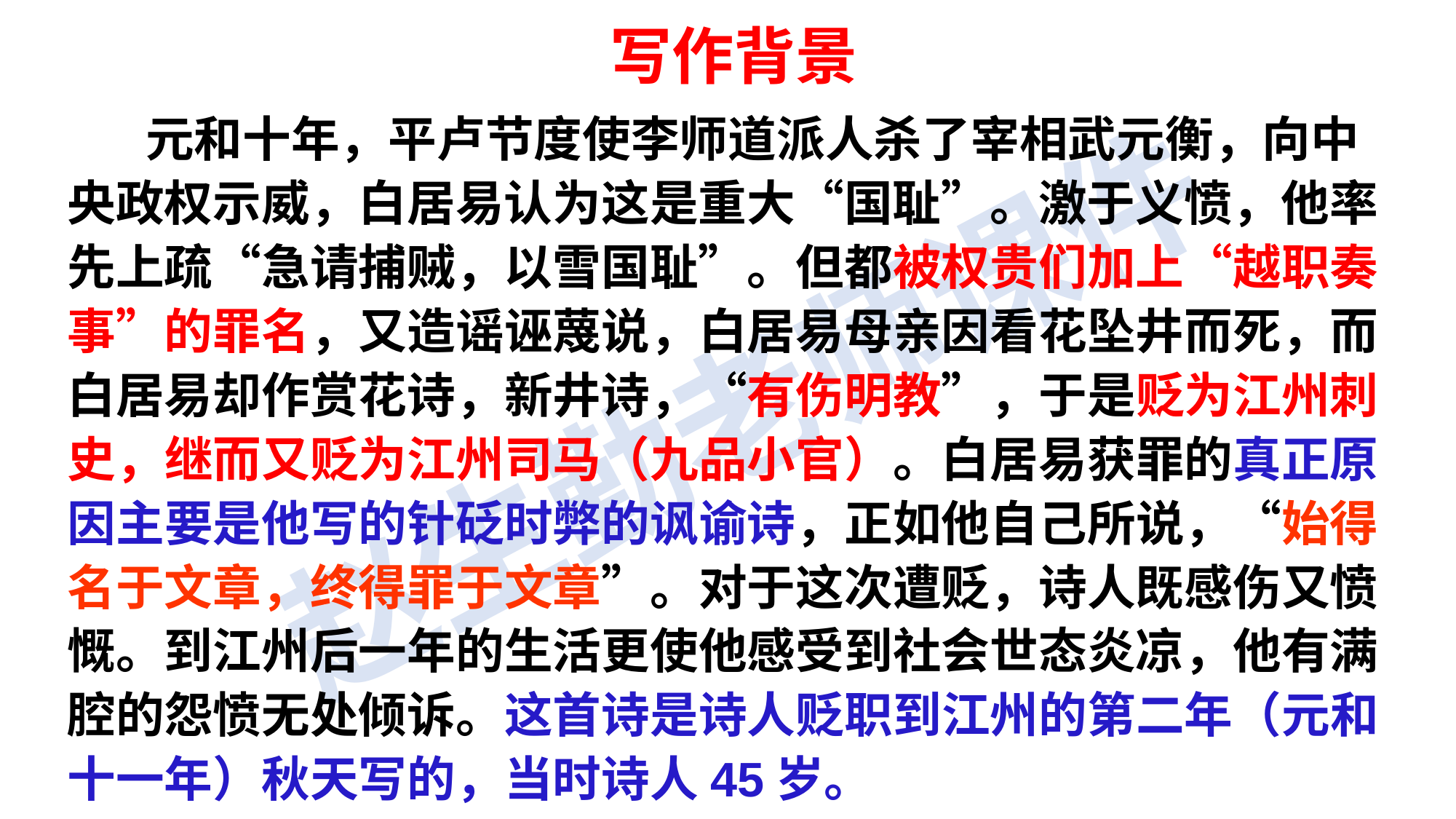

# 写作背景
      元和十年，平卢节度使李师道派人杀了宰相武元衡，向中央政权示威，白居易认为这是重大“国耻”。激于义愤，他率先上疏“急请捕贼，以雪国耻”。但都被权贵们加上“越职奏事”的罪名，又造谣诬蔑说，白居易母亲因看花坠井而死，而白居易却作赏花诗，新井诗，“有伤明教”，于是贬为江州刺史，继而又贬为江州司马（九品小官）。白居易获罪的真正原因主要是他写的针砭时弊的讽谕诗，正如他自己所说，“始得名于文章，终得罪于文章”。对于这次遭贬，诗人既感伤又愤慨。到江州后一年的生活更使他感受到社会世态炎凉，他有满腔的怨愤无处倾诉。这首诗是诗人贬职到江州的第二年（元和十一年）秋天写的，当时诗人45岁。